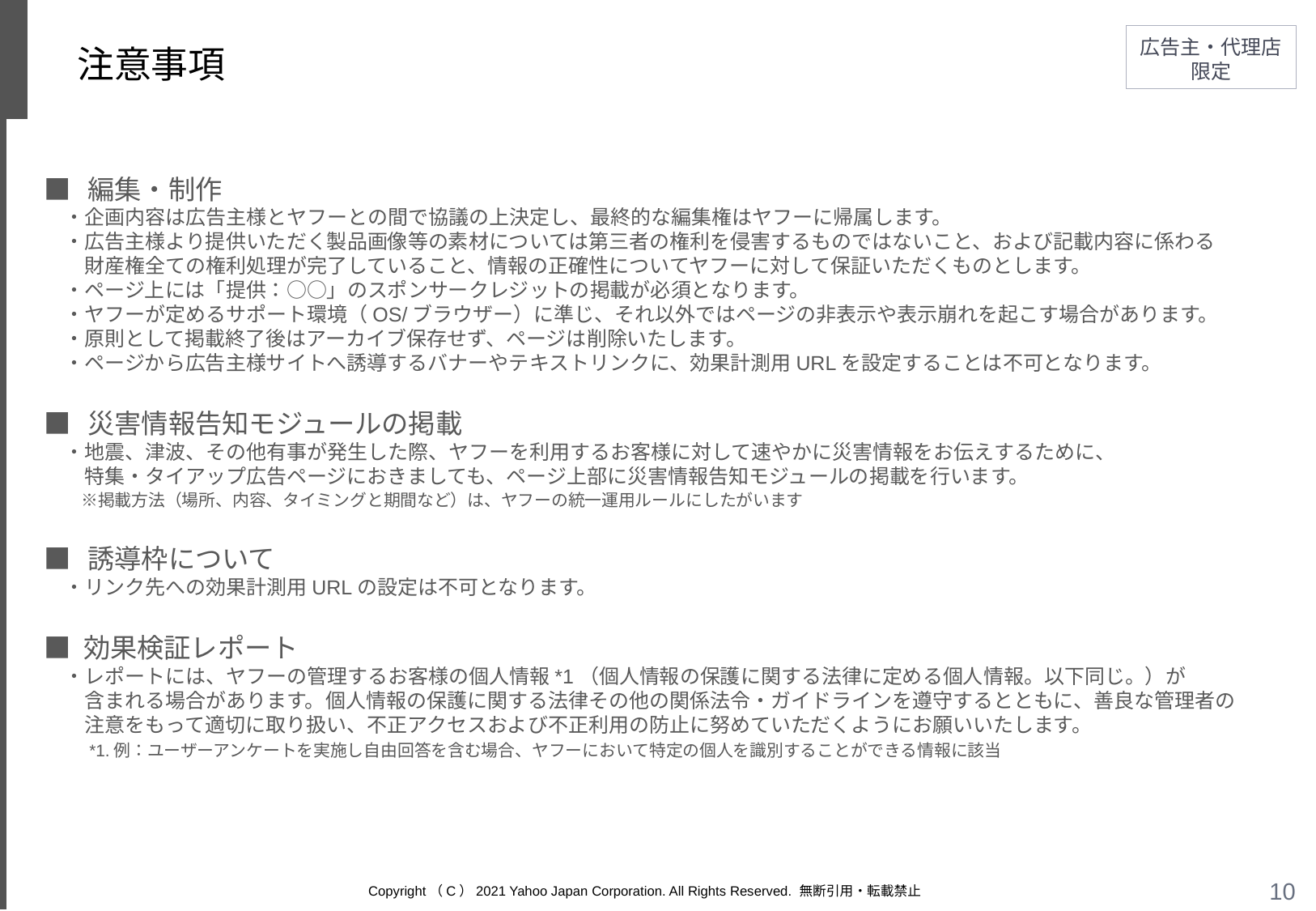

# 注意事項
■　編集・制作
　・企画内容は広告主様とヤフーとの間で協議の上決定し、最終的な編集権はヤフーに帰属します。
　・広告主様より提供いただく製品画像等の素材については第三者の権利を侵害するものではないこと、および記載内容に係わる
　　財産権全ての権利処理が完了していること、情報の正確性についてヤフーに対して保証いただくものとします。
　・ページ上には「提供：○○」のスポンサークレジットの掲載が必須となります。
　・ヤフーが定めるサポート環境（OS/ブラウザー）に準じ、それ以外ではページの非表示や表示崩れを起こす場合があります。
　・原則として掲載終了後はアーカイブ保存せず、ページは削除いたします。
　・ページから広告主様サイトへ誘導するバナーやテキストリンクに、効果計測用URLを設定することは不可となります。

■　災害情報告知モジュールの掲載
　・地震、津波、その他有事が発生した際、ヤフーを利用するお客様に対して速やかに災害情報をお伝えするために、
　　特集・タイアップ広告ページにおきましても、ページ上部に災害情報告知モジュールの掲載を行います。
　　※掲載方法（場所、内容、タイミングと期間など）は、ヤフーの統一運用ルールにしたがいます

■　誘導枠について
　・リンク先への効果計測用URLの設定は不可となります。

■ 効果検証レポート
　・レポートには、ヤフーの管理するお客様の個人情報*1（個人情報の保護に関する法律に定める個人情報。以下同じ。）が
　　含まれる場合があります。個人情報の保護に関する法律その他の関係法令・ガイドラインを遵守するとともに、善良な管理者の
　　注意をもって適切に取り扱い、不正アクセスおよび不正利用の防止に努めていただくようにお願いいたします。
　　*1.例：ユーザーアンケートを実施し自由回答を含む場合、ヤフーにおいて特定の個人を識別することができる情報に該当
Copyright（C）2021 Yahoo Japan Corporation. All Rights Reserved. 無断引用・転載禁止